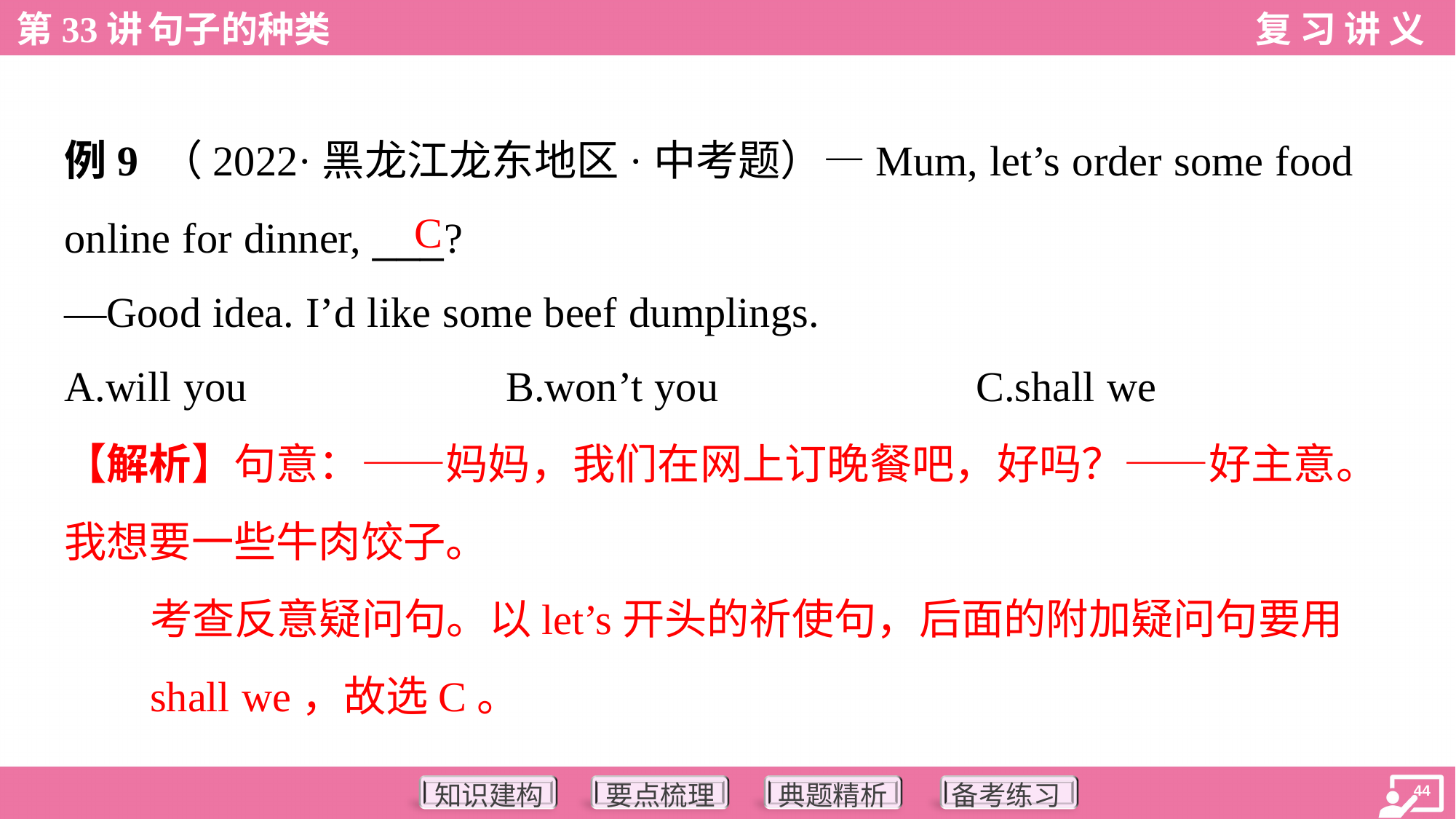

例9 （2022·黑龙江龙东地区·中考题）—Mum, let’s order some food
online for dinner, ___?
—Good idea. I’d like some beef dumplings.
C
A.will you	B.won’t you	C.shall we
【解析】句意：——妈妈，我们在网上订晚餐吧，好吗？——好主意。
我想要一些牛肉饺子。
考查反意疑问句。以let’s开头的祈使句，后面的附加疑问句要用
shall we，故选C。